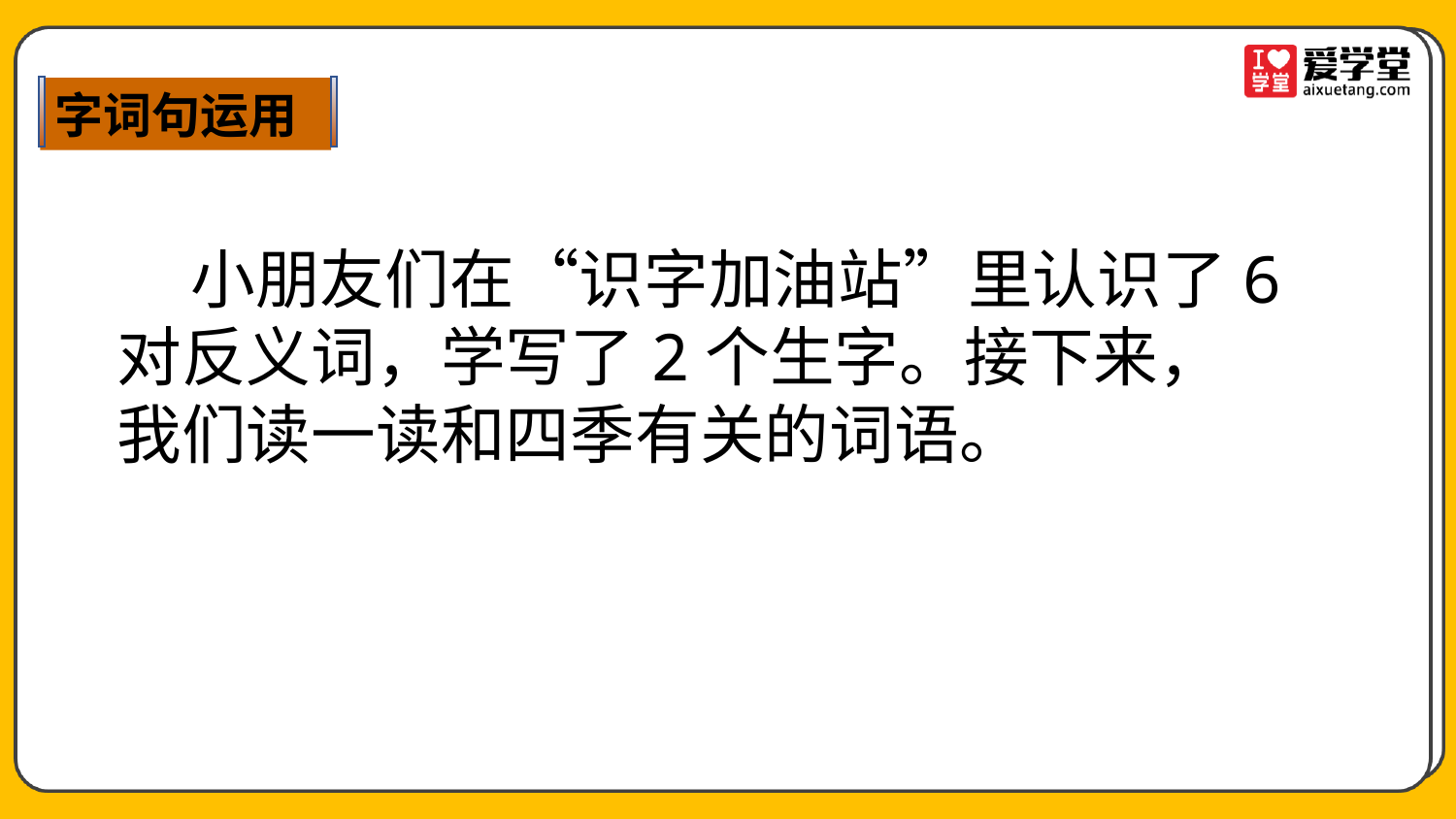

字词句运用
    小朋友们在“识字加油站”里认识了6对反义词，学写了2个生字。接下来，我们读一读和四季有关的词语。